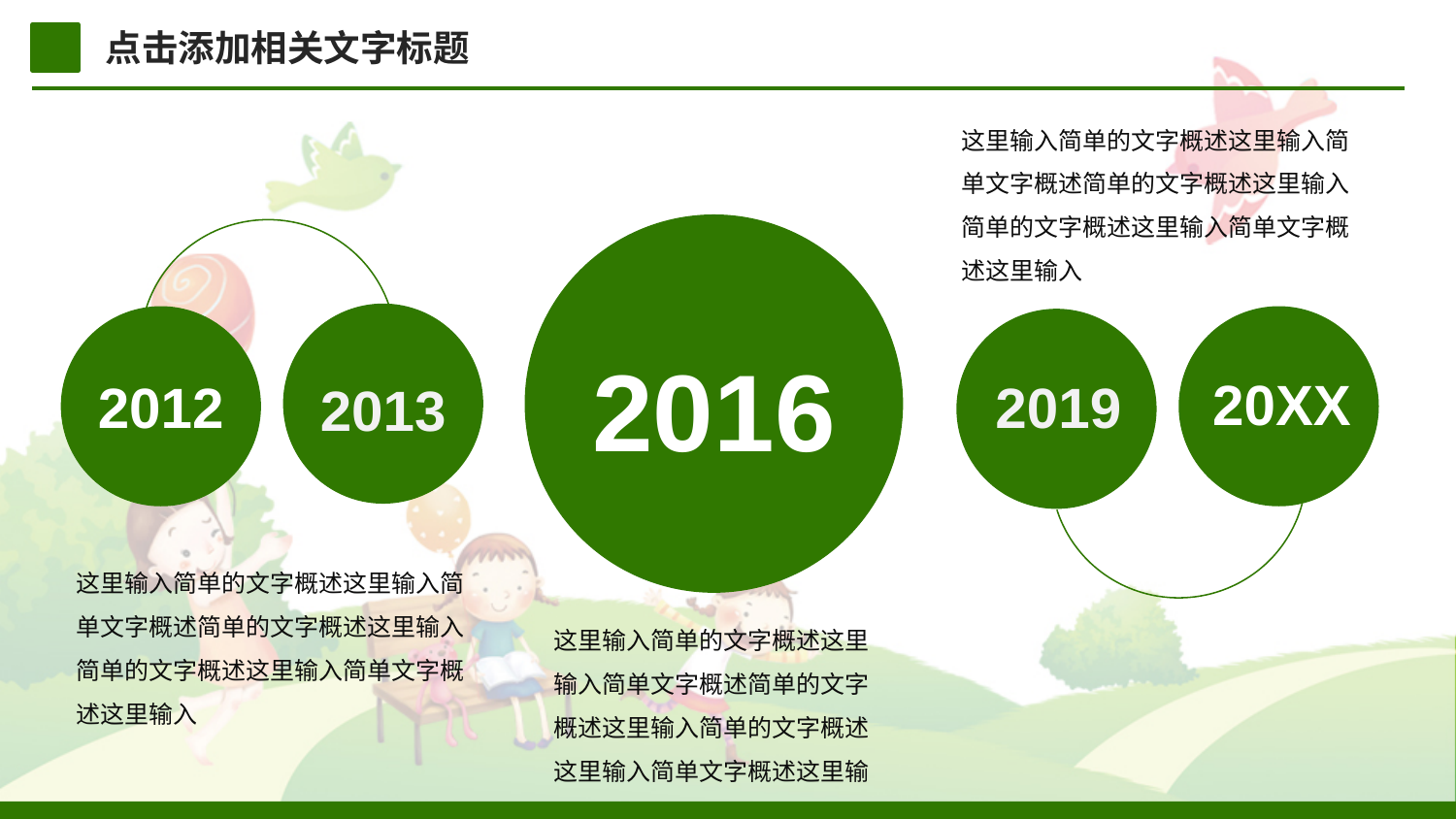

点击添加相关文字标题

这里输入简单的文字概述这里输入简单文字概述简单的文字概述这里输入简单的文字概述这里输入简单文字概述这里输入

2016

20XX
2012
2019
2013
这里输入简单的文字概述这里输入简单文字概述简单的文字概述这里输入简单的文字概述这里输入简单文字概述这里输入
这里输入简单的文字概述这里输入简单文字概述简单的文字概述这里输入简单的文字概述这里输入简单文字概述这里输